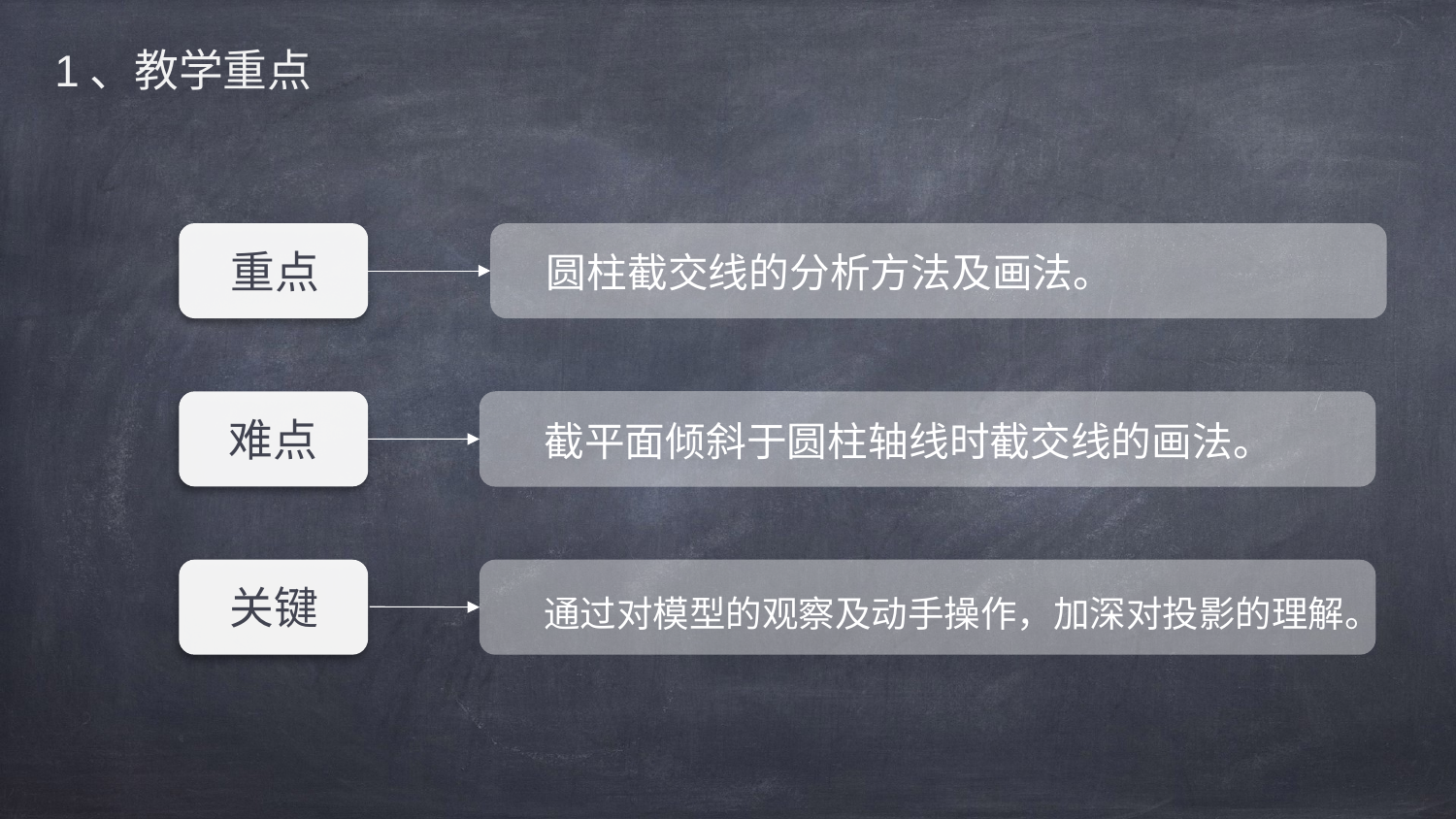

1、教学重点

重点

圆柱截交线的分析方法及画法。

截平面倾斜于圆柱轴线时截交线的画法。

难点

关键

通过对模型的观察及动手操作，加深对投影的理解。